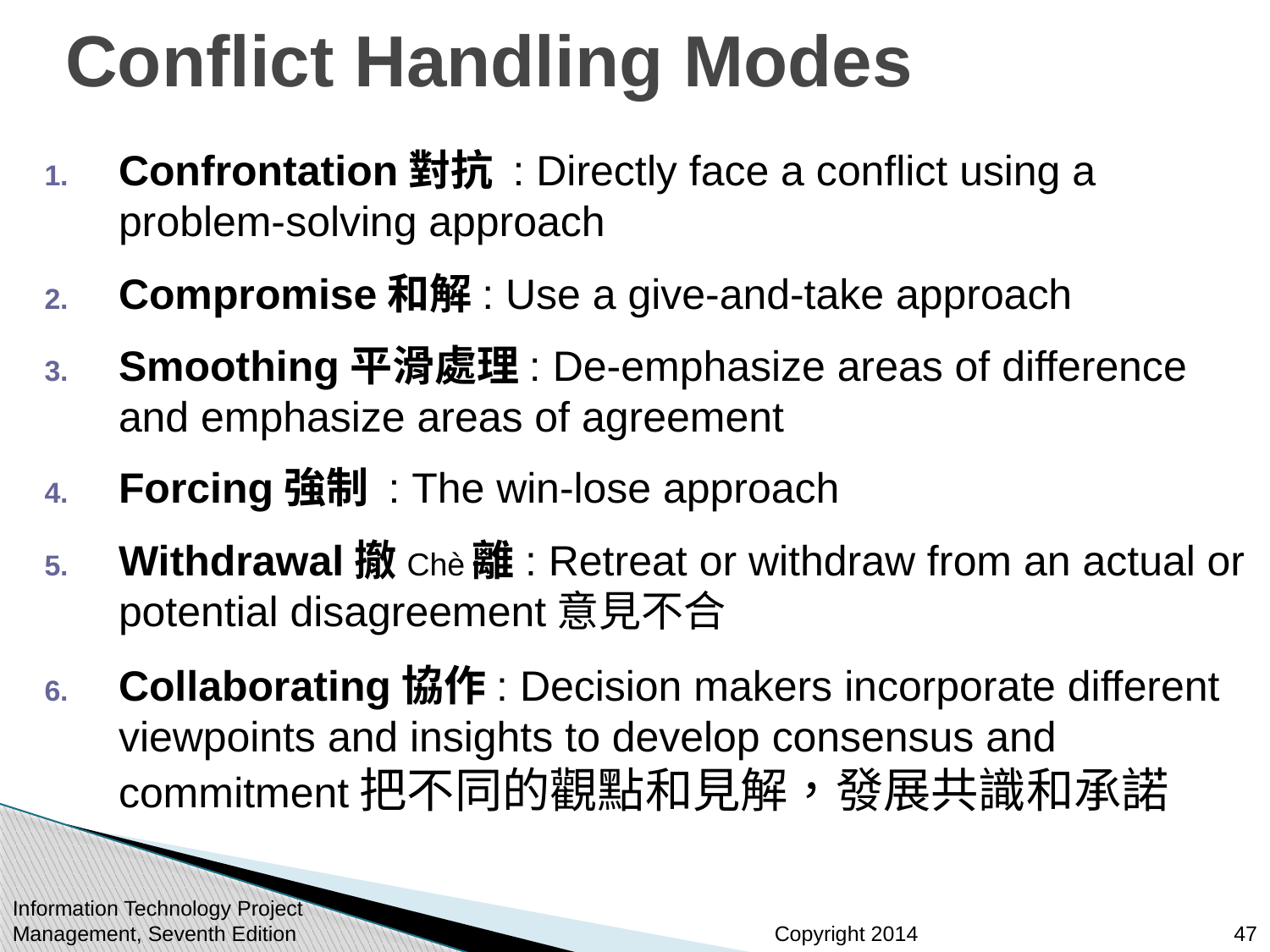

# Conflict Handling Modes
Confrontation對抗 : Directly face a conflict using a problem-solving approach
Compromise和解: Use a give-and-take approach
Smoothing平滑處理: De-emphasize areas of difference and emphasize areas of agreement
Forcing強制 : The win-lose approach
Withdrawal撤Chè離: Retreat or withdraw from an actual or potential disagreement意見不合
Collaborating協作: Decision makers incorporate different  viewpoints and insights to develop consensus and commitment把不同的觀點和見解，發展共識和承諾

Information Technology Project Management, Seventh Edition
47